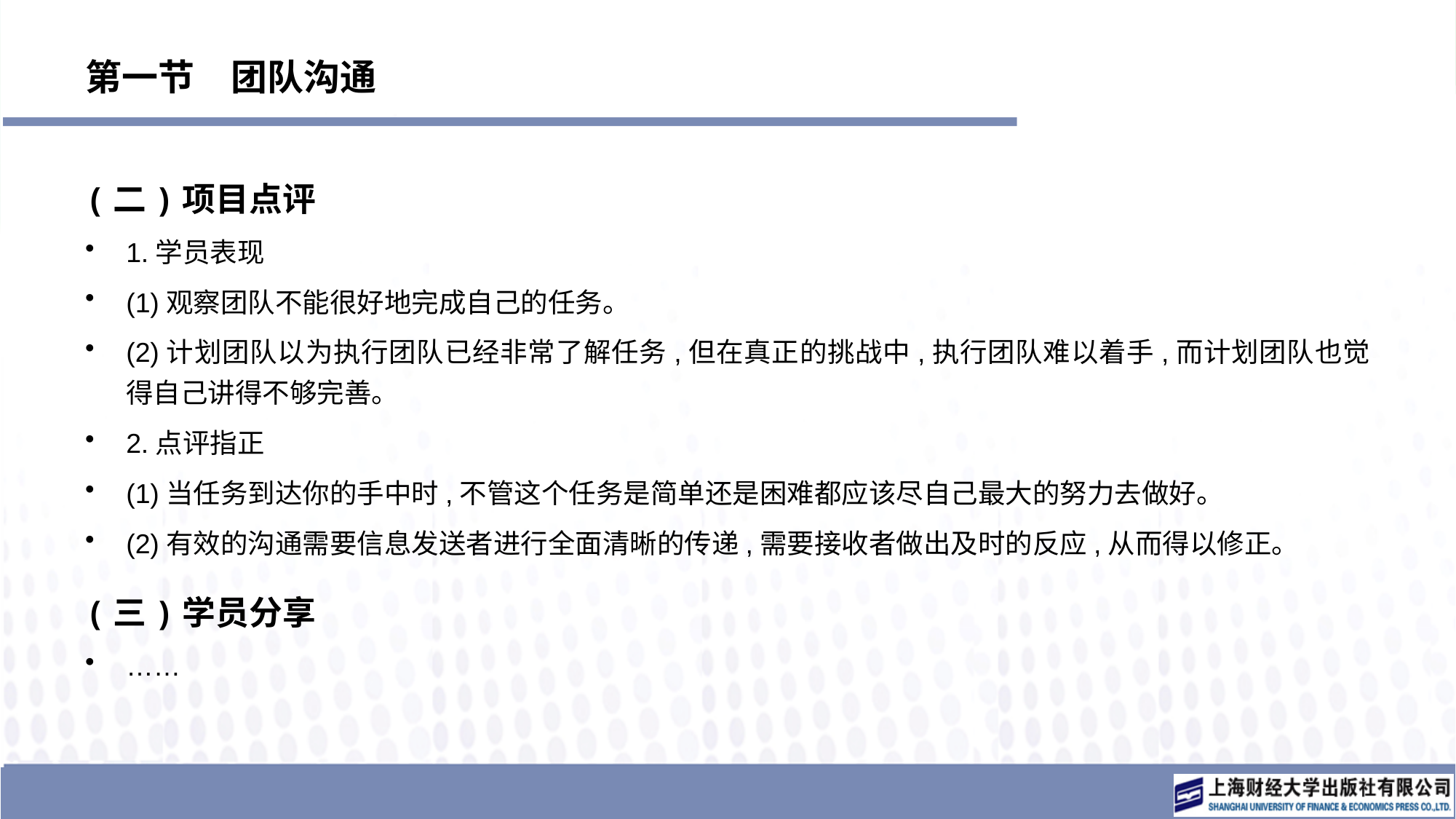

# 第一节　团队沟通
(二)项目点评
1.学员表现
(1)观察团队不能很好地完成自己的任务。
(2)计划团队以为执行团队已经非常了解任务,但在真正的挑战中,执行团队难以着手,而计划团队也觉得自己讲得不够完善。
2.点评指正
(1)当任务到达你的手中时,不管这个任务是简单还是困难都应该尽自己最大的努力去做好。
(2)有效的沟通需要信息发送者进行全面清晰的传递,需要接收者做出及时的反应,从而得以修正。
(三)学员分享
……